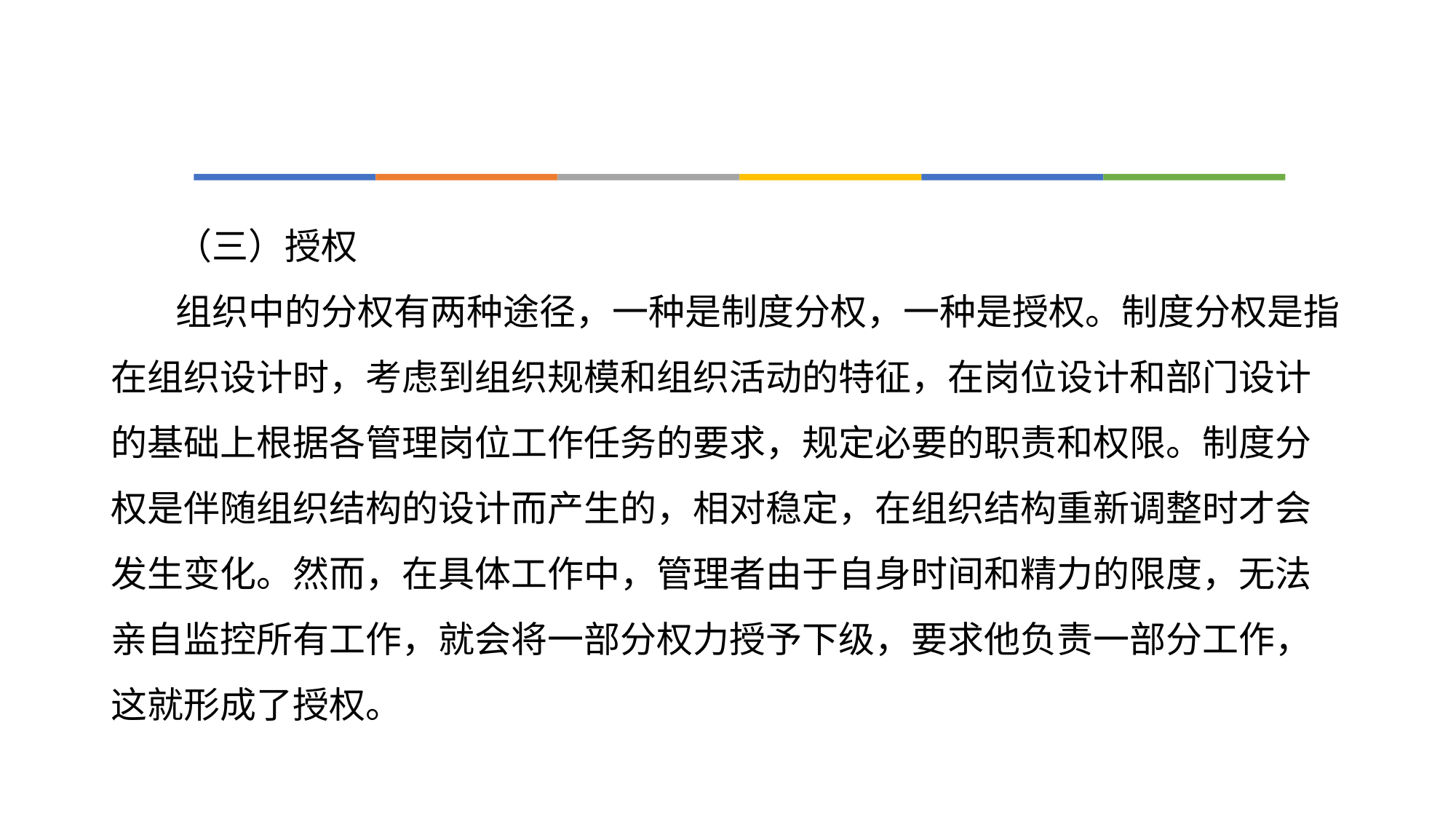

#
（三）授权
组织中的分权有两种途径，一种是制度分权，一种是授权。制度分权是指在组织设计时，考虑到组织规模和组织活动的特征，在岗位设计和部门设计的基础上根据各管理岗位工作任务的要求，规定必要的职责和权限。制度分权是伴随组织结构的设计而产生的，相对稳定，在组织结构重新调整时才会发生变化。然而，在具体工作中，管理者由于自身时间和精力的限度，无法亲自监控所有工作，就会将一部分权力授予下级，要求他负责一部分工作，这就形成了授权。